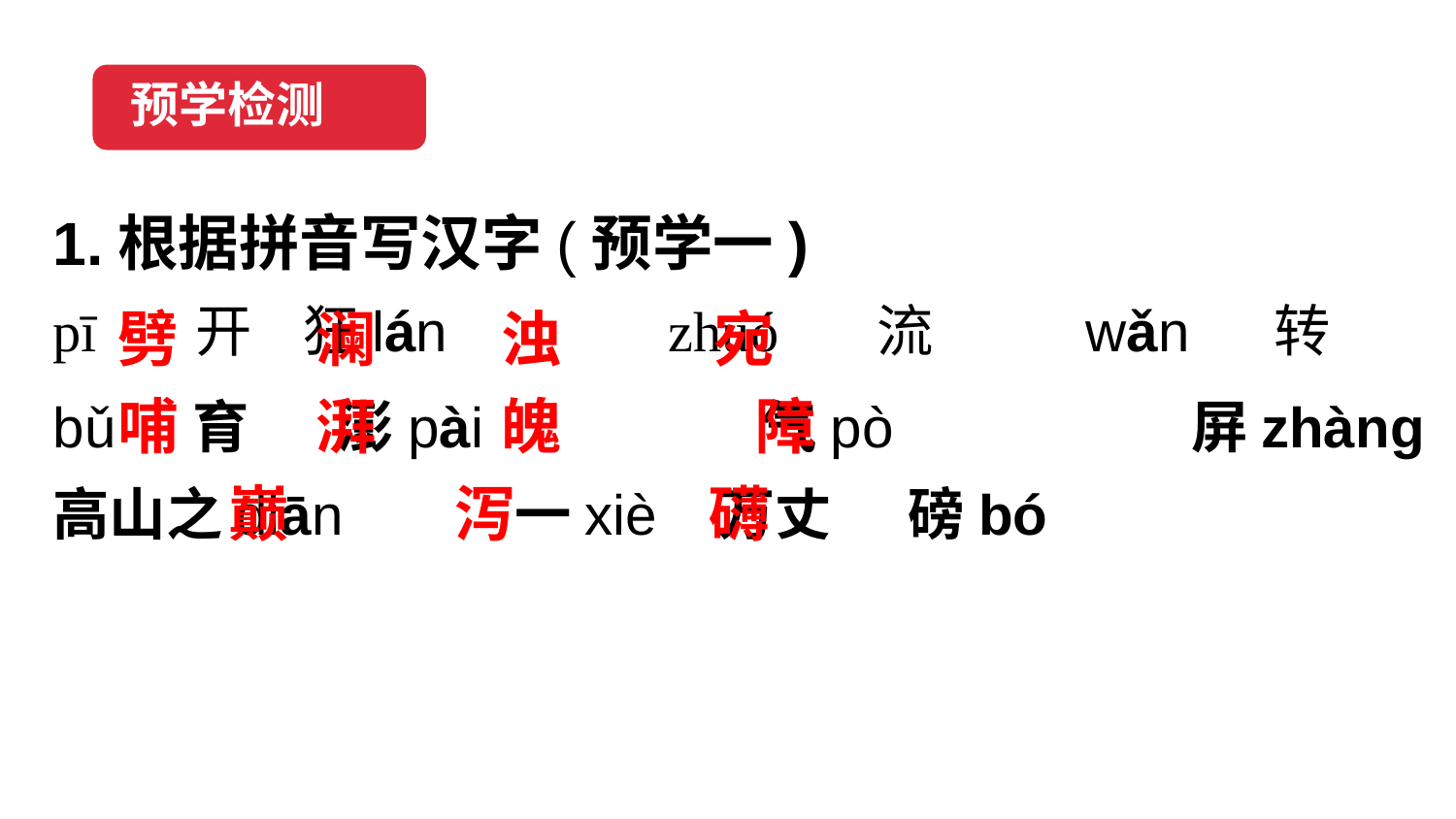

预学检测
1.根据拼音写汉字(预学一)
pī      开    狂lán              zhuó      流           wǎn     转
bǔ    育       澎pài         气pò                  屏zhànɡ
高山之diān          一xiè   万丈      磅bó
劈          澜         浊           宛
哺          湃         魄              障
       巅            泻              礴